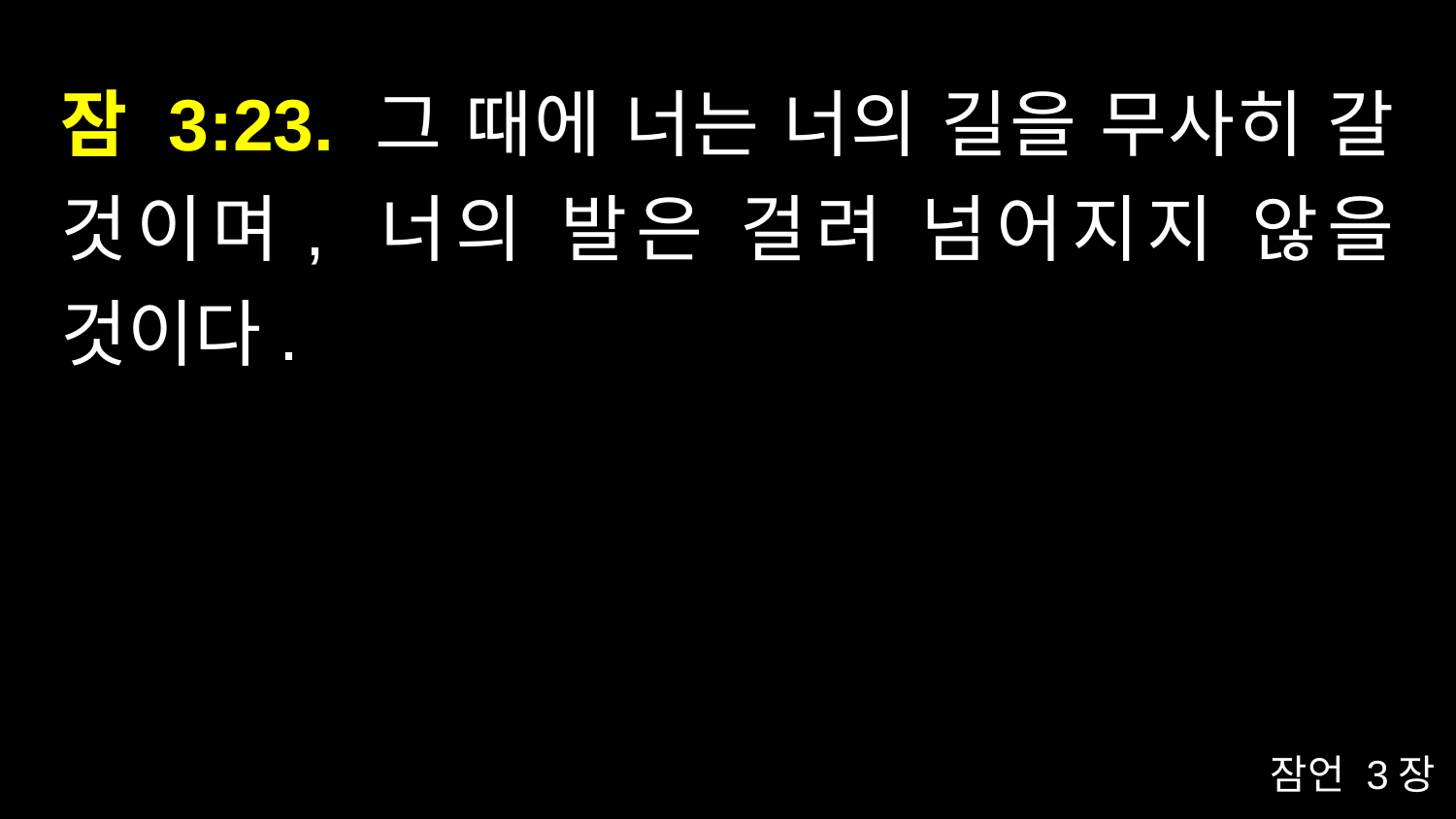

# 잠 3:23. 그 때에 너는 너의 길을 무사히 갈 것이며, 너의 발은 걸려 넘어지지 않을 것이다.
잠언 3장